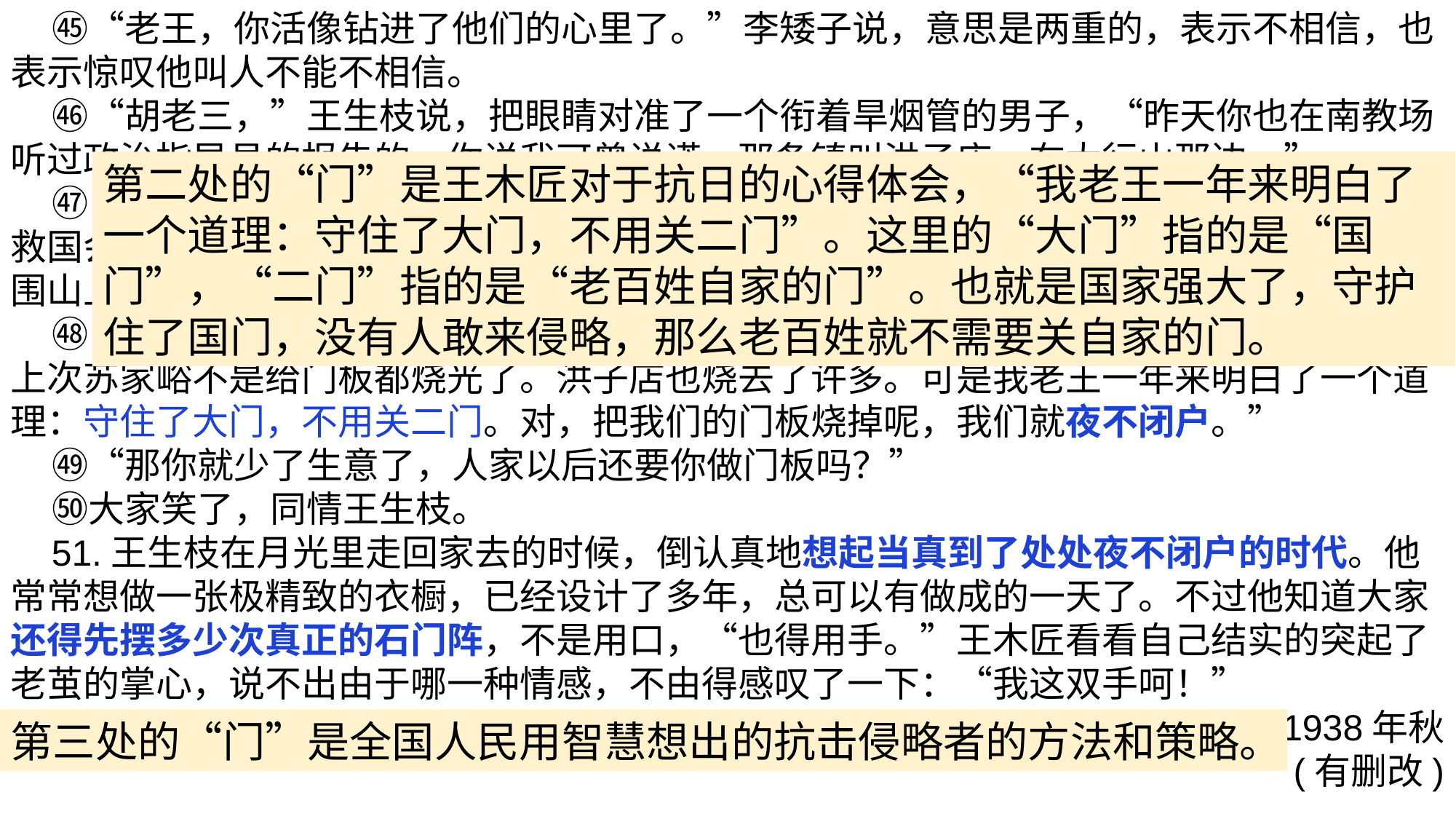

㊺“老王，你活像钻进了他们的心里了。”李矮子说，意思是两重的，表示不相信，也表示惊叹他叫人不能不相信。
    ㊻“胡老三，”王生枝说，把眼睛对准了一个衔着旱烟管的男子，“昨天你也在南教场听过政治指导员的报告的，你说我可曾说谎。那条镇叫洪子店，在太行山那边。”
    ㊼“大致还不错，”胡老三说了，“部队在镇东十五里地方，和敌人打了一昼夜。农民救国会集了五百会员，三个钟头内把全镇上能搬的都搬走了，五百会员就拿起了枪，躲在围山上等了。不过，老王，门是用砖头堵的。”
    ㊽“那有什么关系，石头门说起来好听一点。只要不是木头门就行了。木头门烧得开。上次苏家峪不是给门板都烧光了。洪子店也烧去了许多。可是我老王一年来明白了一个道理：守住了大门，不用关二门。对，把我们的门板烧掉呢，我们就夜不闭户。”
    ㊾“那你就少了生意了，人家以后还要你做门板吗？”
    ㊿大家笑了，同情王生枝。
    51.王生枝在月光里走回家去的时候，倒认真地想起当真到了处处夜不闭户的时代。他常常想做一张极精致的衣橱，已经设计了多年，总可以有做成的一天了。不过他知道大家还得先摆多少次真正的石门阵，不是用口，“也得用手。”王木匠看看自己结实的突起了老茧的掌心，说不出由于哪一种情感，不由得感叹了一下：“我这双手呵！”
延安，1938年秋
(有删改)
第二处的“门”是王木匠对于抗日的心得体会，“我老王一年来明白了一个道理：守住了大门，不用关二门”。这里的“大门”指的是“国门”，“二门”指的是“老百姓自家的门”。也就是国家强大了，守护住了国门，没有人敢来侵略，那么老百姓就不需要关自家的门。
第三处的“门”是全国人民用智慧想出的抗击侵略者的方法和策略。